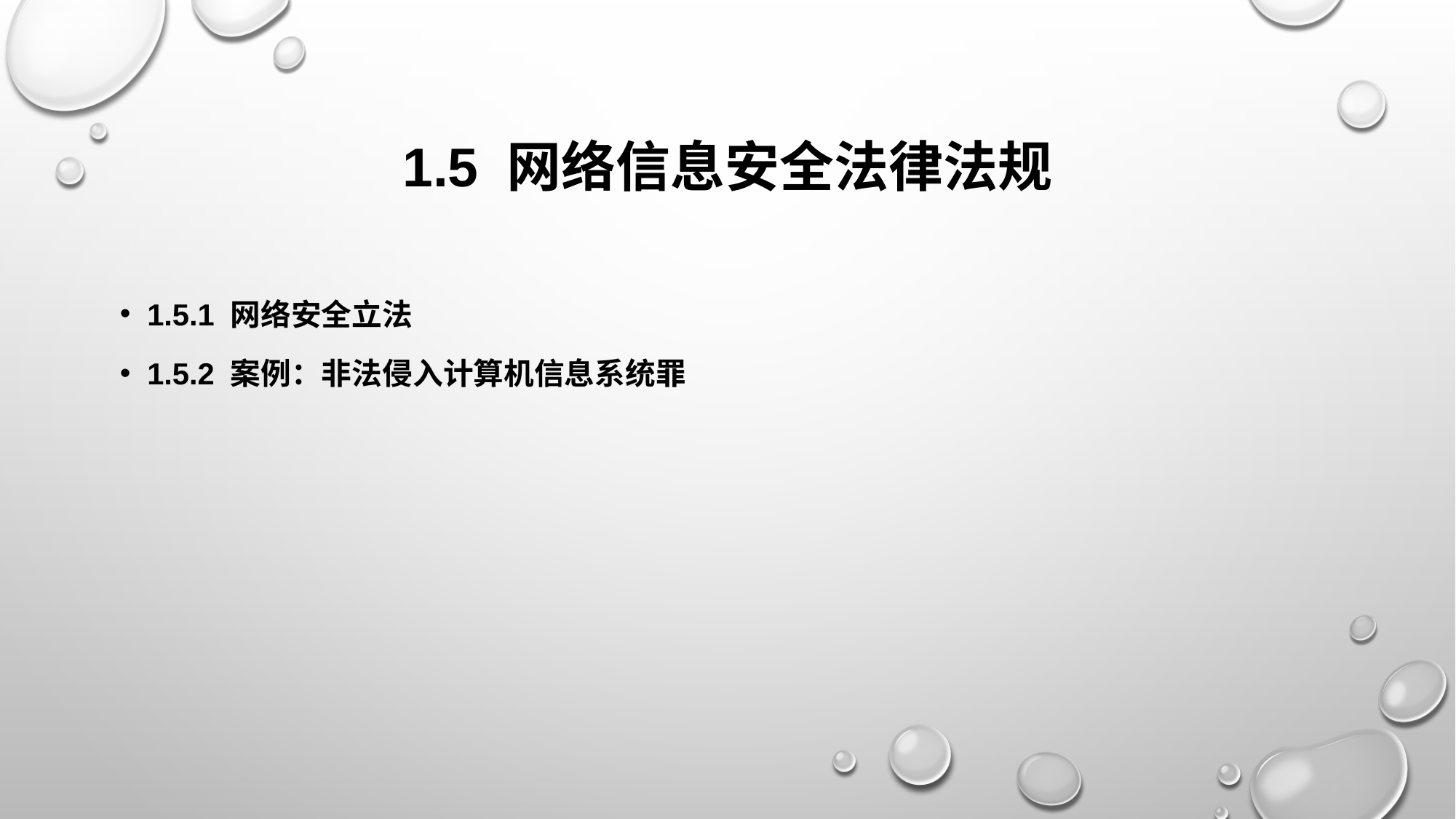

# 1.5 网络信息安全法律法规
1.5.1 网络安全立法
1.5.2 案例：非法侵入计算机信息系统罪